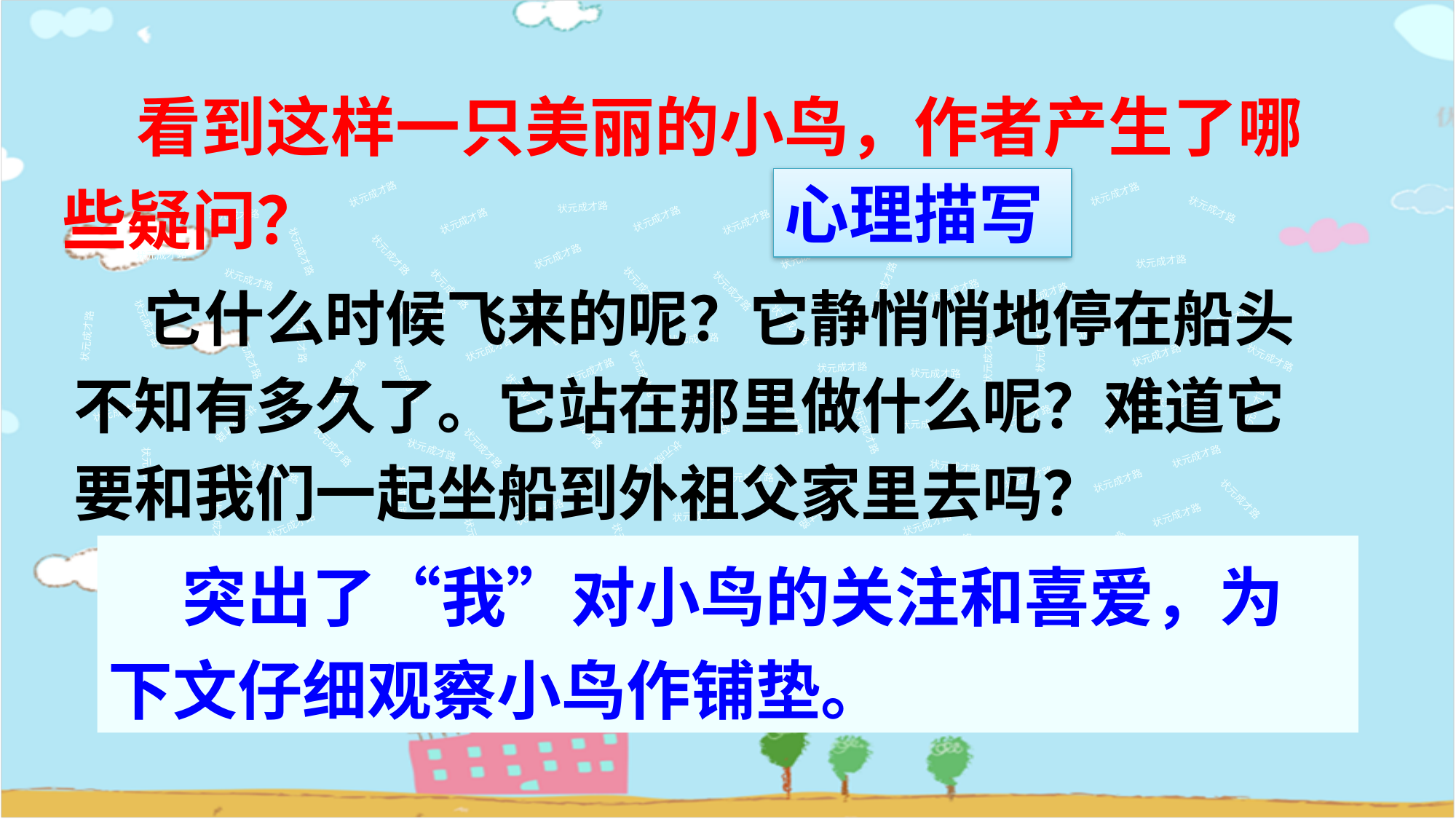

看到这样一只美丽的小鸟，作者产生了哪些疑问？
心理描写
状元成才路
状元成才路
状元成才路
状元成才路
状元成才路
状元成才路
状元成才路
状元成才路
状元成才路
状元成才路
状元成才路
状元成才路
状元成才路
状元成才路
状元成才路
状元成才路
状元成才路
    它什么时候飞来的呢？它静悄悄地停在船头不知有多久了。它站在那里做什么呢？难道它要和我们一起坐船到外祖父家里去吗？
状元成才路
状元成才路
状元成才路
状元成才路
状元成才路
状元成才路
状元成才路
状元成才路
状元成才路
状元成才路
状元成才路
状元成才路
状元成才路
状元成才路
状元成才路
状元成才路
状元成才路
状元成才路
状元成才路
状元成才路
状元成才路
状元成才路
状元成才路
状元成才路
状元成才路
状元成才路
状元成才路
状元成才路
状元成才路
状元成才路
状元成才路
状元成才路
状元成才路
状元成才路
状元成才路
状元成才路
状元成才路
状元成才路
状元成才路
状元成才路
状元成才路
状元成才路
状元成才路
状元成才路
状元成才路
状元成才路
状元成才路
状元成才路
状元成才路
状元成才路
状元成才路
状元成才路
状元成才路
状元成才路
状元成才路
状元成才路
状元成才路
状元成才路
状元成才路
状元成才路
状元成才路
    突出了“我”对小鸟的关注和喜爱，为下文仔细观察小鸟作铺垫。
状元成才路
状元成才路
状元成才路
状元成才路
状元成才路
状元成才路
状元成才路
状元成才路
状元成才路
状元成才路
状元成才路
状元成才路
状元成才路
状元成才路
状元成才路
状元成才路
状元成才路
状元成才路
状元成才路
状元成才路
状元成才路
状元成才路